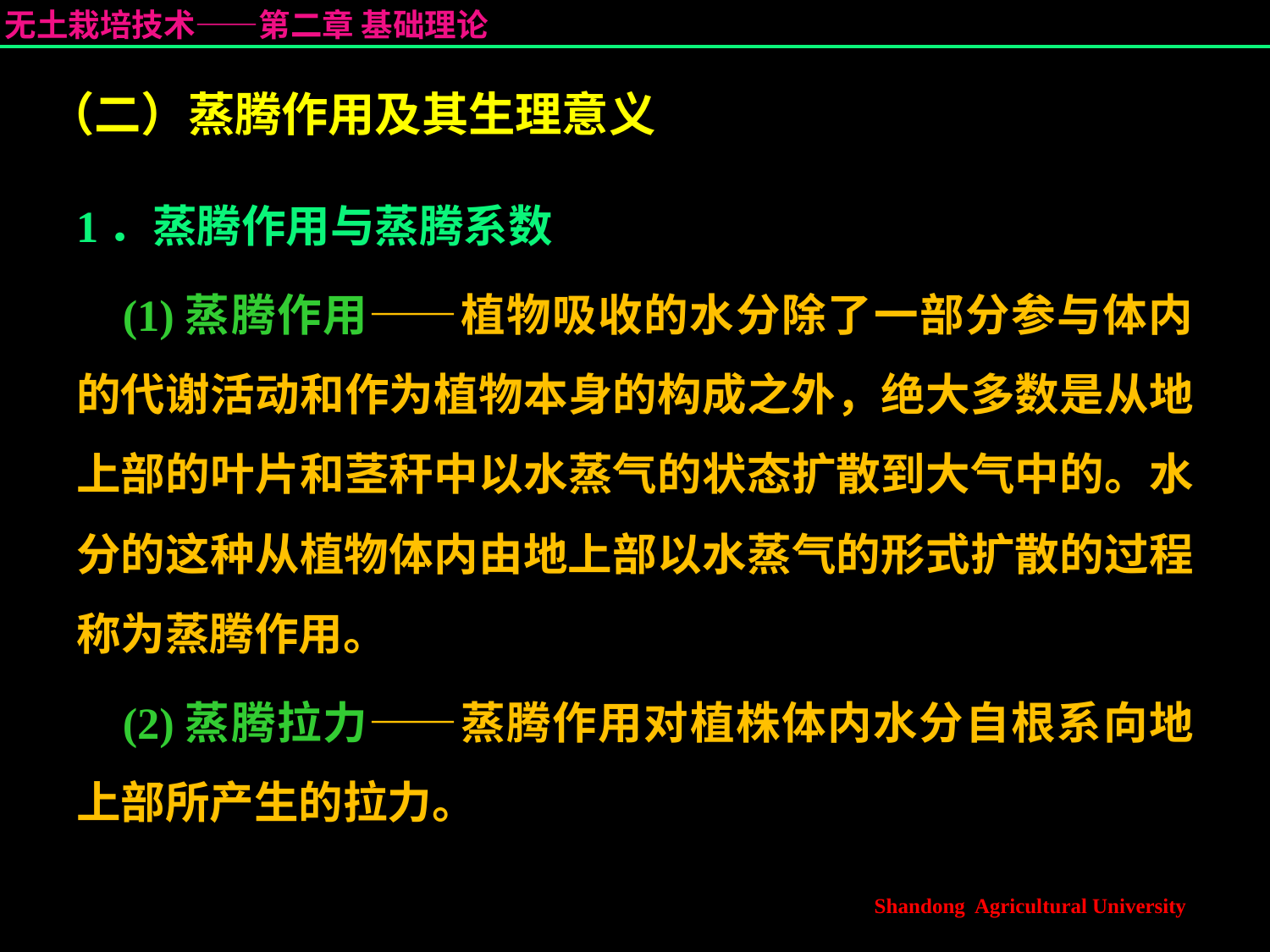

# （二）蒸腾作用及其生理意义
1．蒸腾作用与蒸腾系数
(1)蒸腾作用——植物吸收的水分除了一部分参与体内的代谢活动和作为植物本身的构成之外，绝大多数是从地上部的叶片和茎秆中以水蒸气的状态扩散到大气中的。水分的这种从植物体内由地上部以水蒸气的形式扩散的过程称为蒸腾作用。
(2)蒸腾拉力——蒸腾作用对植株体内水分自根系向地上部所产生的拉力。